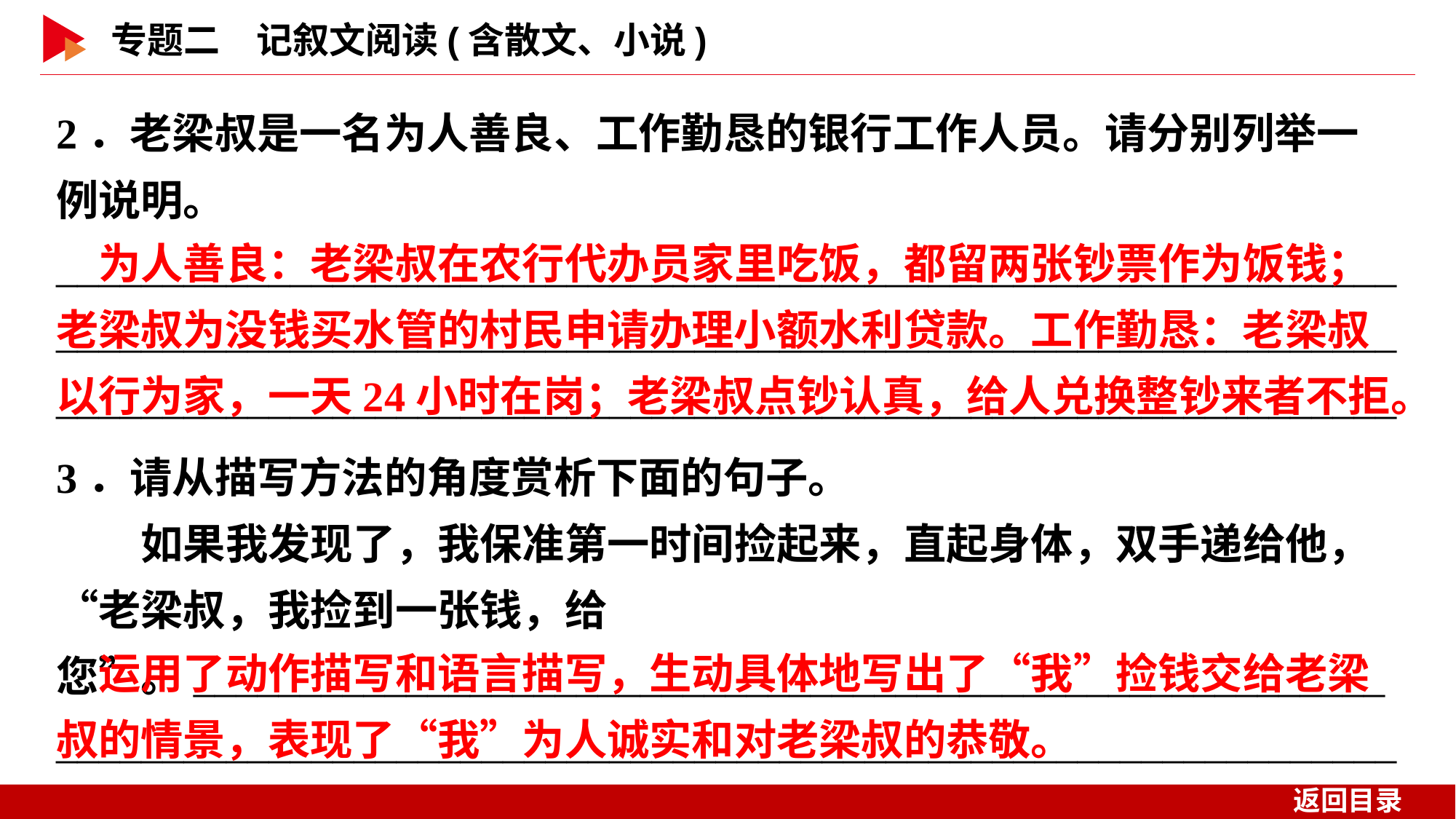

2．老梁叔是一名为人善良、工作勤恳的银行工作人员。请分别列举一例说明。
_____________________________________________________________________________________________________________________________________________________________________________________________
　为人善良：老梁叔在农行代办员家里吃饭，都留两张钞票作为饭钱；老梁叔为没钱买水管的村民申请办理小额水利贷款。工作勤恳：老梁叔以行为家，一天24小时在岗；老梁叔点钞认真，给人兑换整钞来者不拒。
3．请从描写方法的角度赏析下面的句子。
　　如果我发现了，我保准第一时间捡起来，直起身体，双手递给他，“老梁叔，我捡到一张钱，给您”。______________________________________________________________________________________________________________________________
　运用了动作描写和语言描写，生动具体地写出了“我”捡钱交给老梁叔的情景，表现了“我”为人诚实和对老梁叔的恭敬。